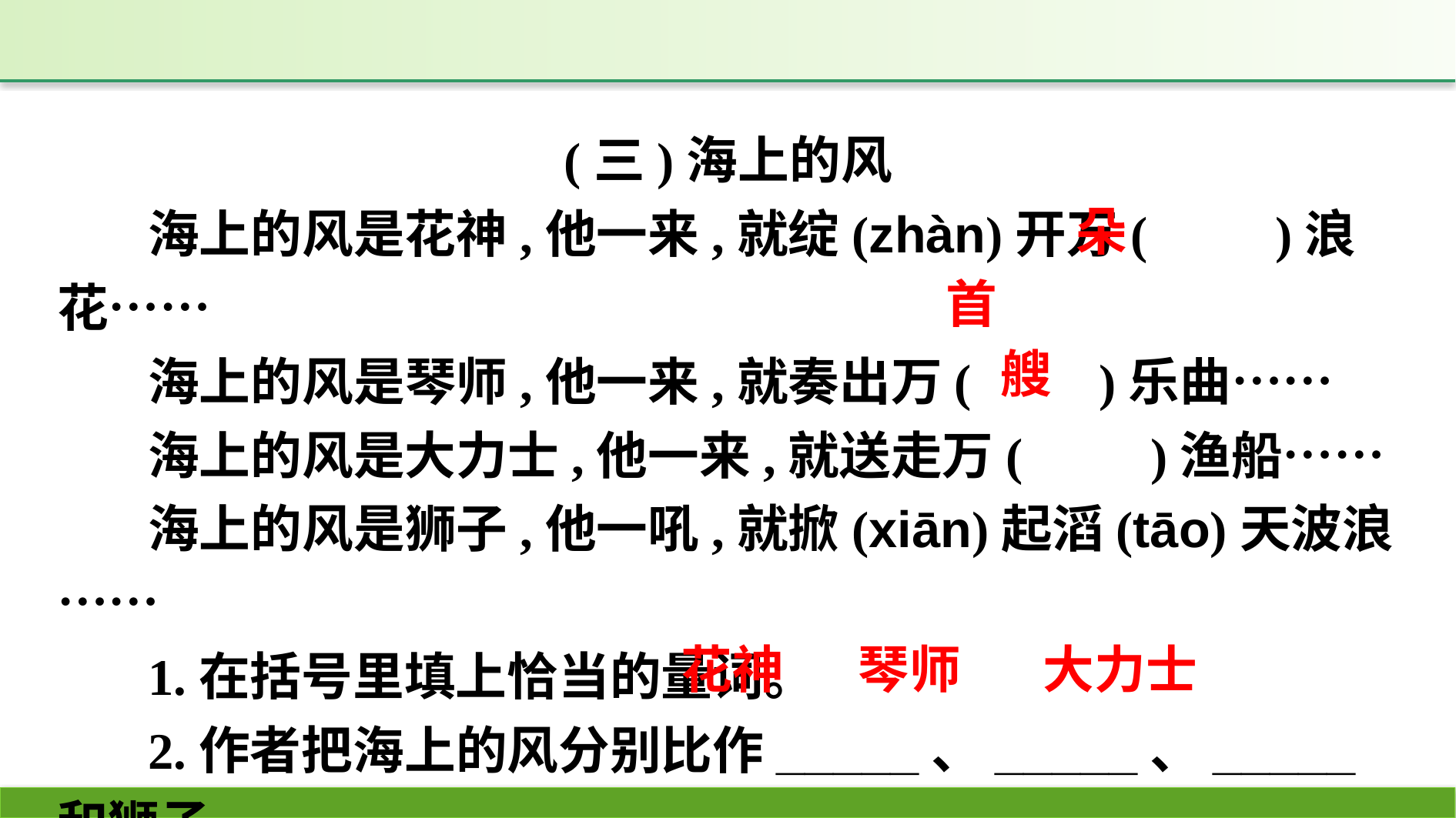

(三)海上的风
海上的风是花神,他一来,就绽(zhàn)开万(　　)浪花……
海上的风是琴师,他一来,就奏出万(　　)乐曲……
海上的风是大力士,他一来,就送走万(　　)渔船……
海上的风是狮子,他一吼,就掀(xiān)起滔(tāo)天波浪……
1.在括号里填上恰当的量词。
2.作者把海上的风分别比作_____、_____、_____和狮子。
朵
首
艘
大力士
琴师
花神